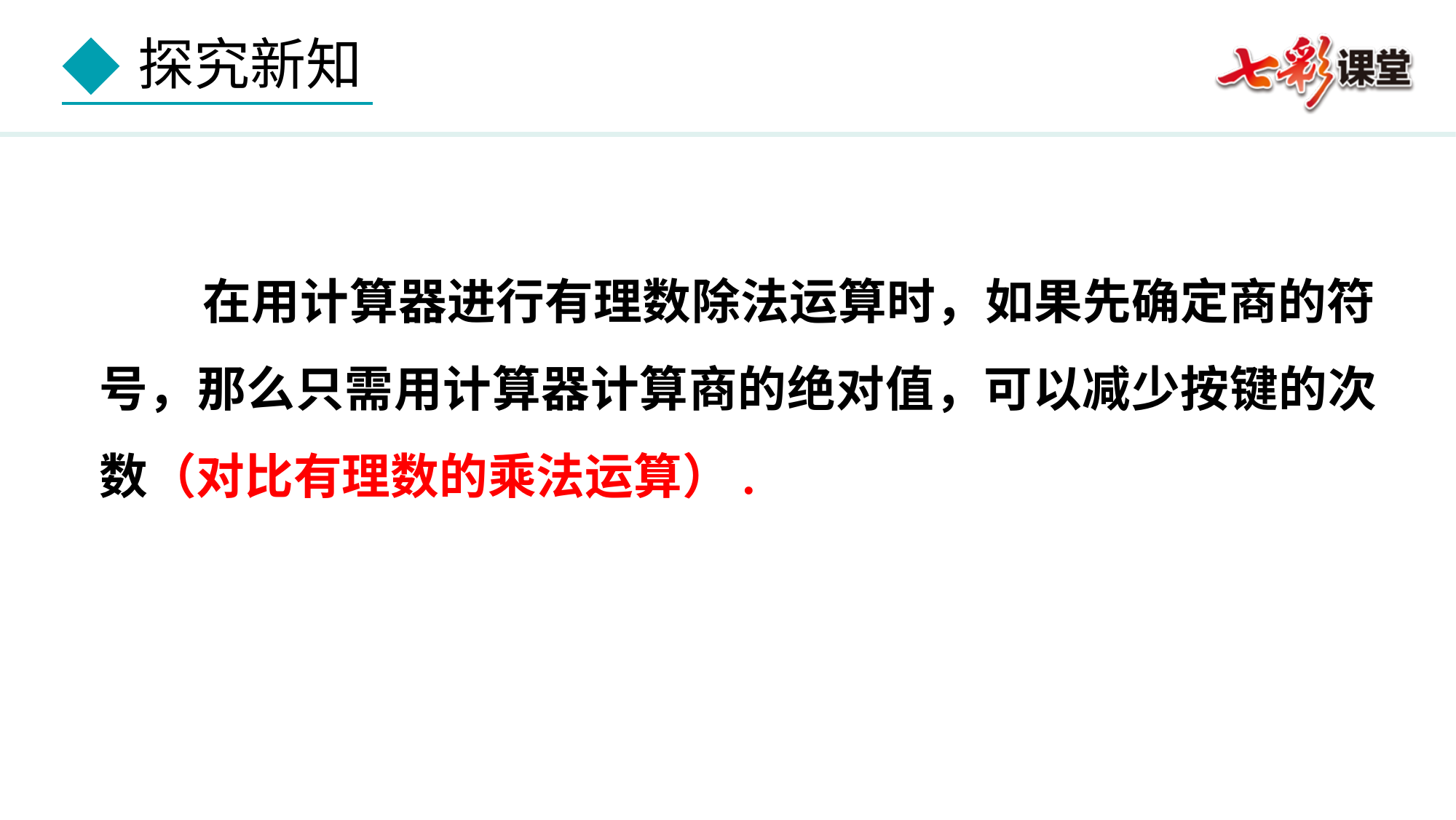

在用计算器进行有理数除法运算时，如果先确定商的符号，那么只需用计算器计算商的绝对值，可以减少按键的次数（对比有理数的乘法运算）.